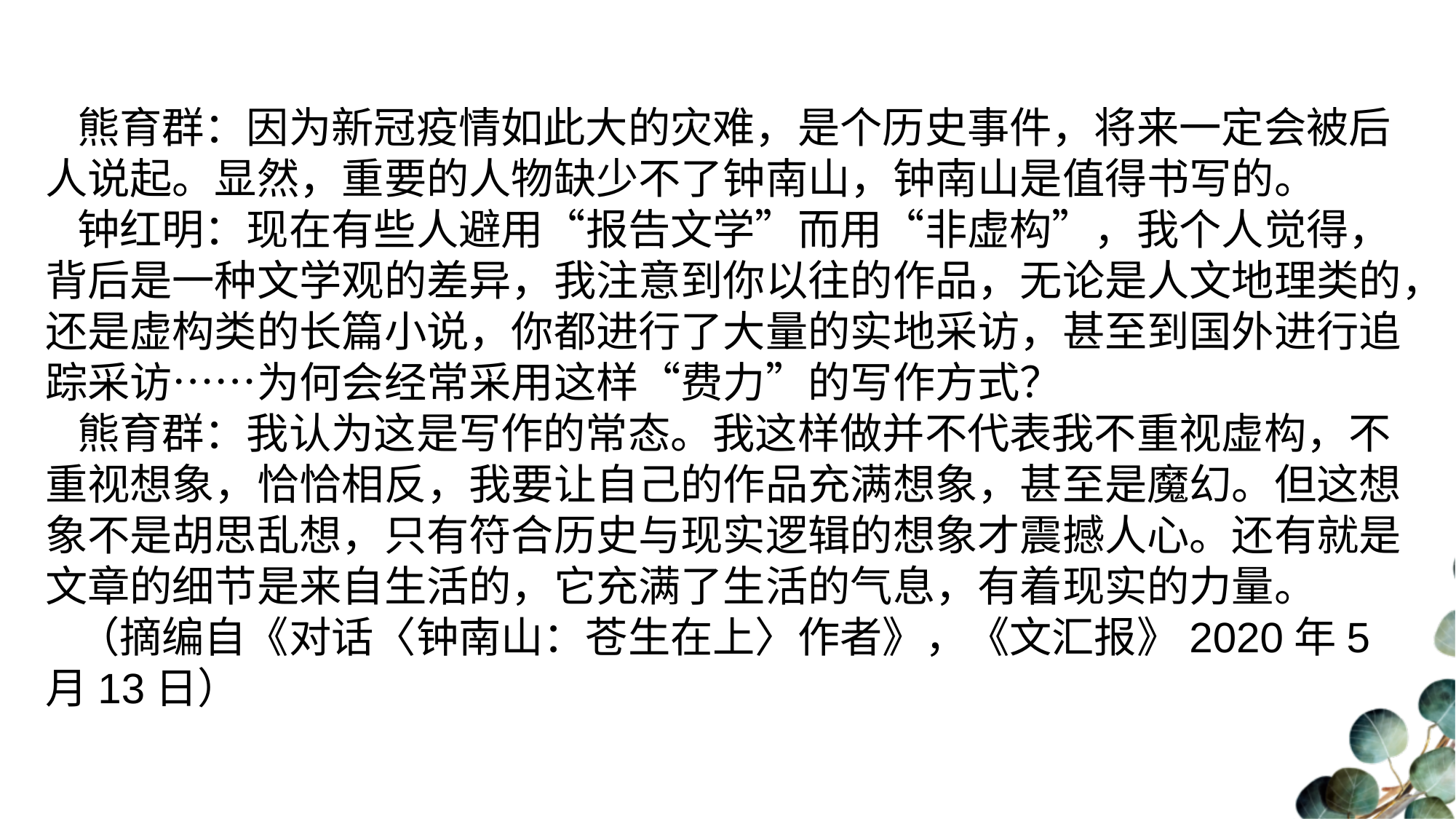

熊育群：因为新冠疫情如此大的灾难，是个历史事件，将来一定会被后人说起。显然，重要的人物缺少不了钟南山，钟南山是值得书写的。
钟红明：现在有些人避用“报告文学”而用“非虚构”，我个人觉得，背后是一种文学观的差异，我注意到你以往的作品，无论是人文地理类的，还是虚构类的长篇小说，你都进行了大量的实地采访，甚至到国外进行追踪采访……为何会经常采用这样“费力”的写作方式？
熊育群：我认为这是写作的常态。我这样做并不代表我不重视虚构，不重视想象，恰恰相反，我要让自己的作品充满想象，甚至是魔幻。但这想象不是胡思乱想，只有符合历史与现实逻辑的想象才震撼人心。还有就是文章的细节是来自生活的，它充满了生活的气息，有着现实的力量。
（摘编自《对话〈钟南山：苍生在上〉作者》，《文汇报》2020年5月13日）